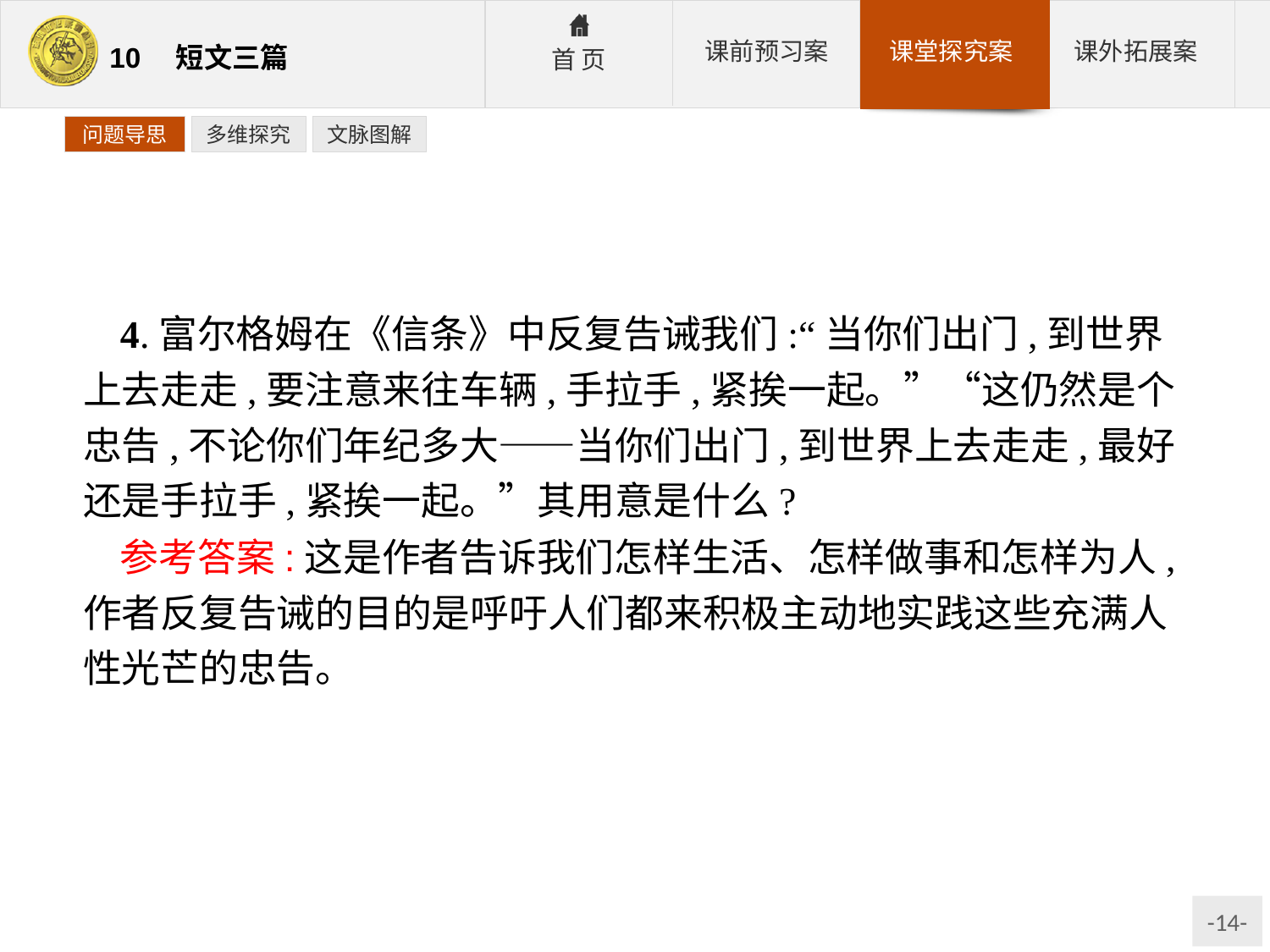

问题导思
多维探究
文脉图解
4.富尔格姆在《信条》中反复告诫我们:“当你们出门,到世界上去走走,要注意来往车辆,手拉手,紧挨一起。”“这仍然是个忠告,不论你们年纪多大——当你们出门,到世界上去走走,最好还是手拉手,紧挨一起。”其用意是什么?
参考答案:这是作者告诉我们怎样生活、怎样做事和怎样为人,作者反复告诫的目的是呼吁人们都来积极主动地实践这些充满人性光芒的忠告。